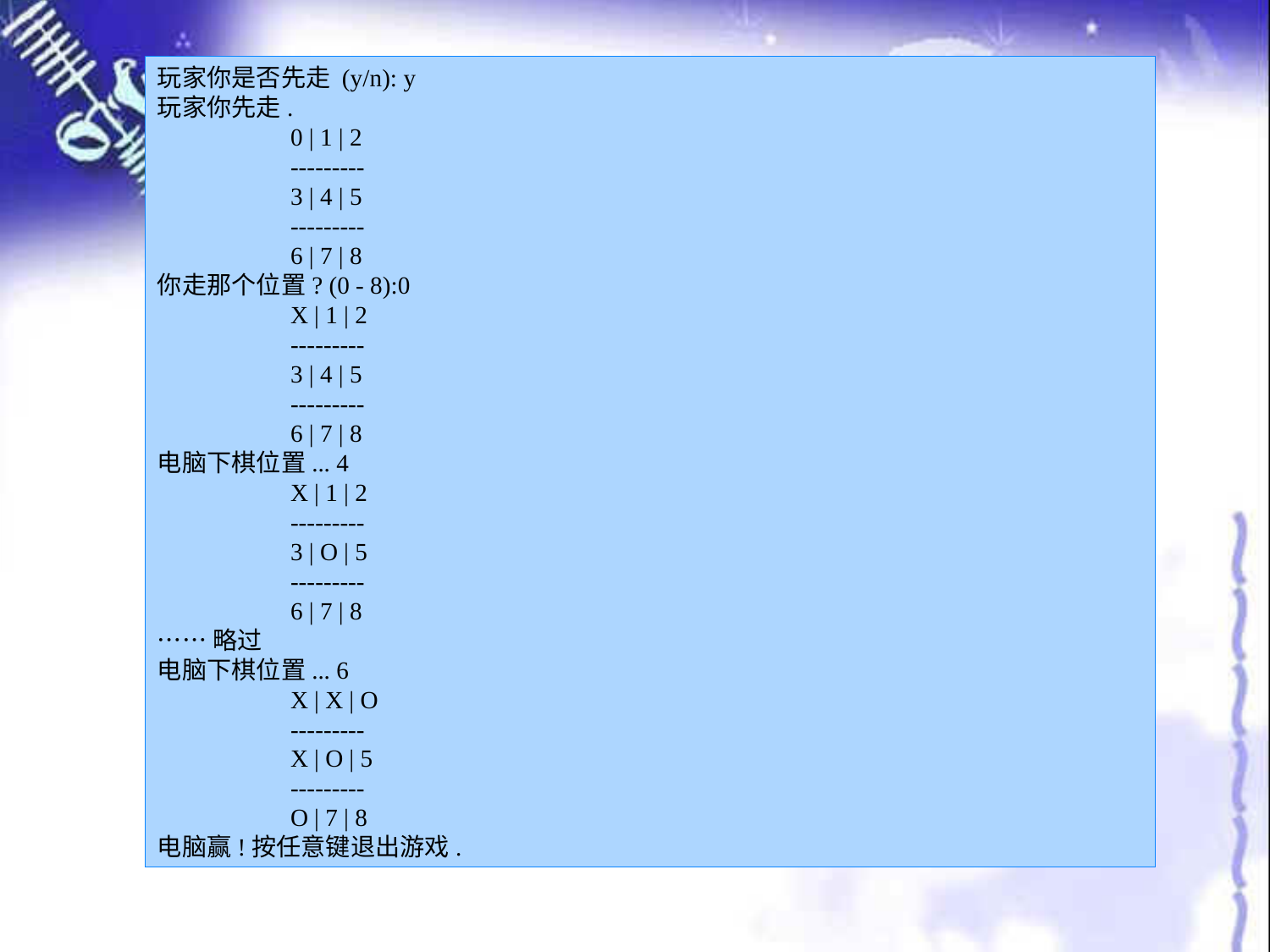

玩家你是否先走 (y/n): y
玩家你先走.
	 0 | 1 | 2
	 ---------
	 3 | 4 | 5
	 ---------
	 6 | 7 | 8
你走那个位置? (0 - 8):0
	 X | 1 | 2
	 ---------
	 3 | 4 | 5
	 ---------
	 6 | 7 | 8
电脑下棋位置... 4
	 X | 1 | 2
	 ---------
	 3 | O | 5
	 ---------
	 6 | 7 | 8
……略过
电脑下棋位置... 6
	 X | X | O
	 ---------
	 X | O | 5
	 ---------
	 O | 7 | 8
电脑赢!按任意键退出游戏.